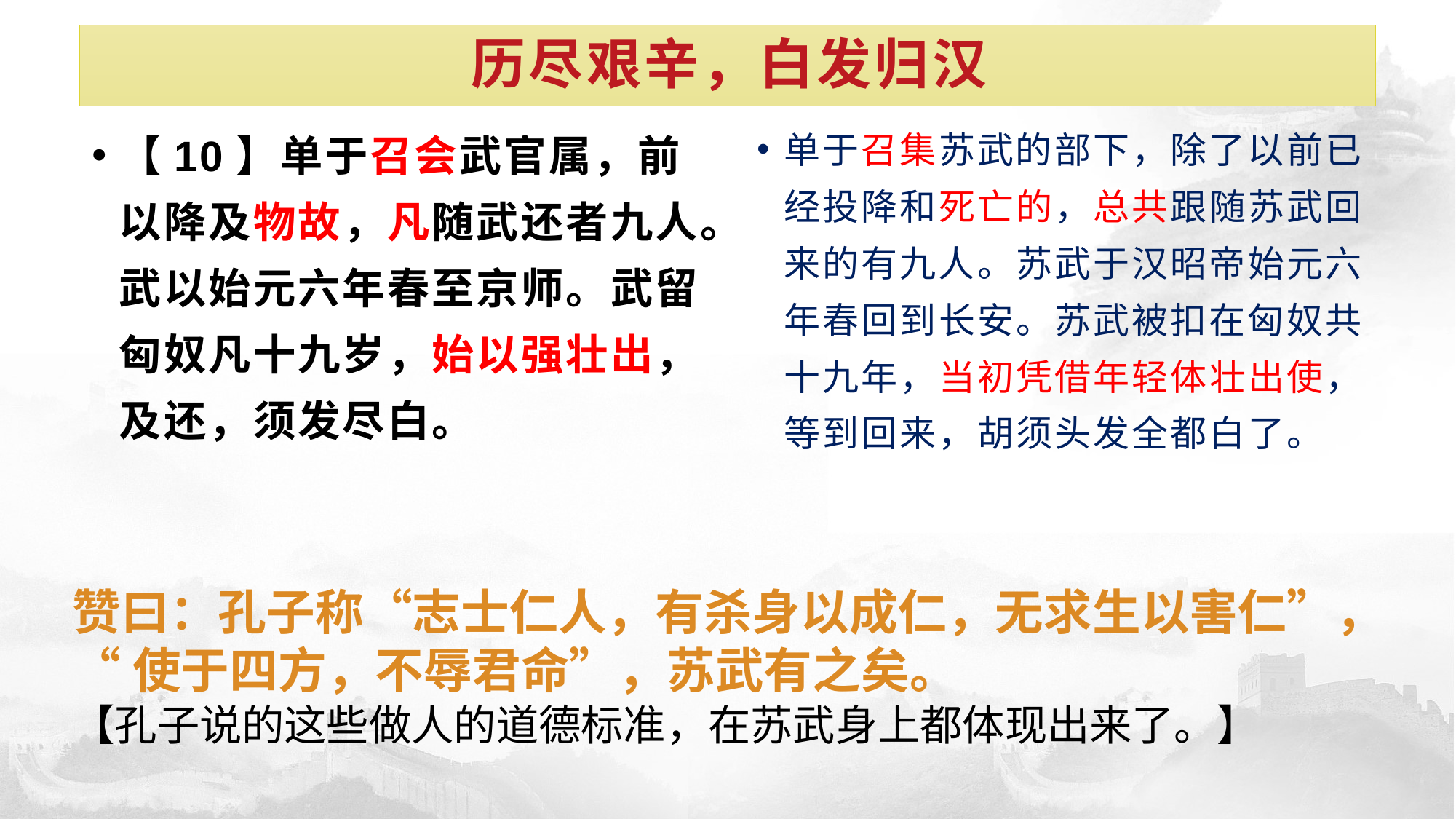

# 历尽艰辛，白发归汉
【10】单于召会武官属，前以降及物故，凡随武还者九人。武以始元六年春至京师。武留匈奴凡十九岁，始以强壮出，及还，须发尽白。

单于召集苏武的部下，除了以前已经投降和死亡的，总共跟随苏武回来的有九人。苏武于汉昭帝始元六年春回到长安。苏武被扣在匈奴共十九年，当初凭借年轻体壮出使，等到回来，胡须头发全都白了。

赞曰：孔子称“志士仁人，有杀身以成仁，无求生以害仁”，
“使于四方，不辱君命”，苏武有之矣。
【孔子说的这些做人的道德标准，在苏武身上都体现出来了。】